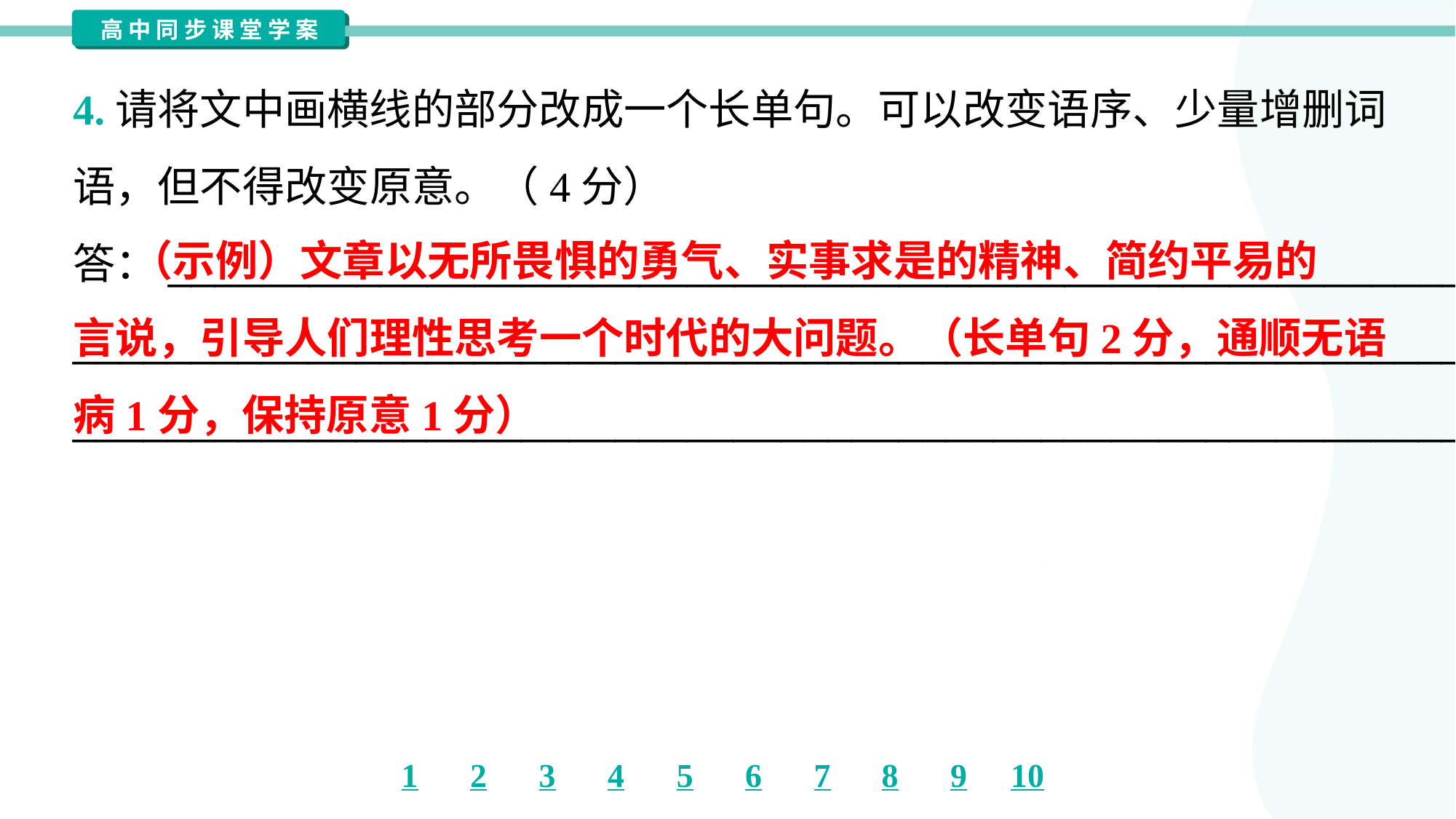

4.请将文中画横线的部分改成一个长单句。可以改变语序、少量增删词
语，但不得改变原意。（4分）
答：_________________________________________________________
_____________________________________________________________
_____________________________________________________________
     （示例）文章以无所畏惧的勇气、实事求是的精神、简约平易的
言说，引导人们理性思考一个时代的大问题。（长单句2分，通顺无语
病1分，保持原意1分）